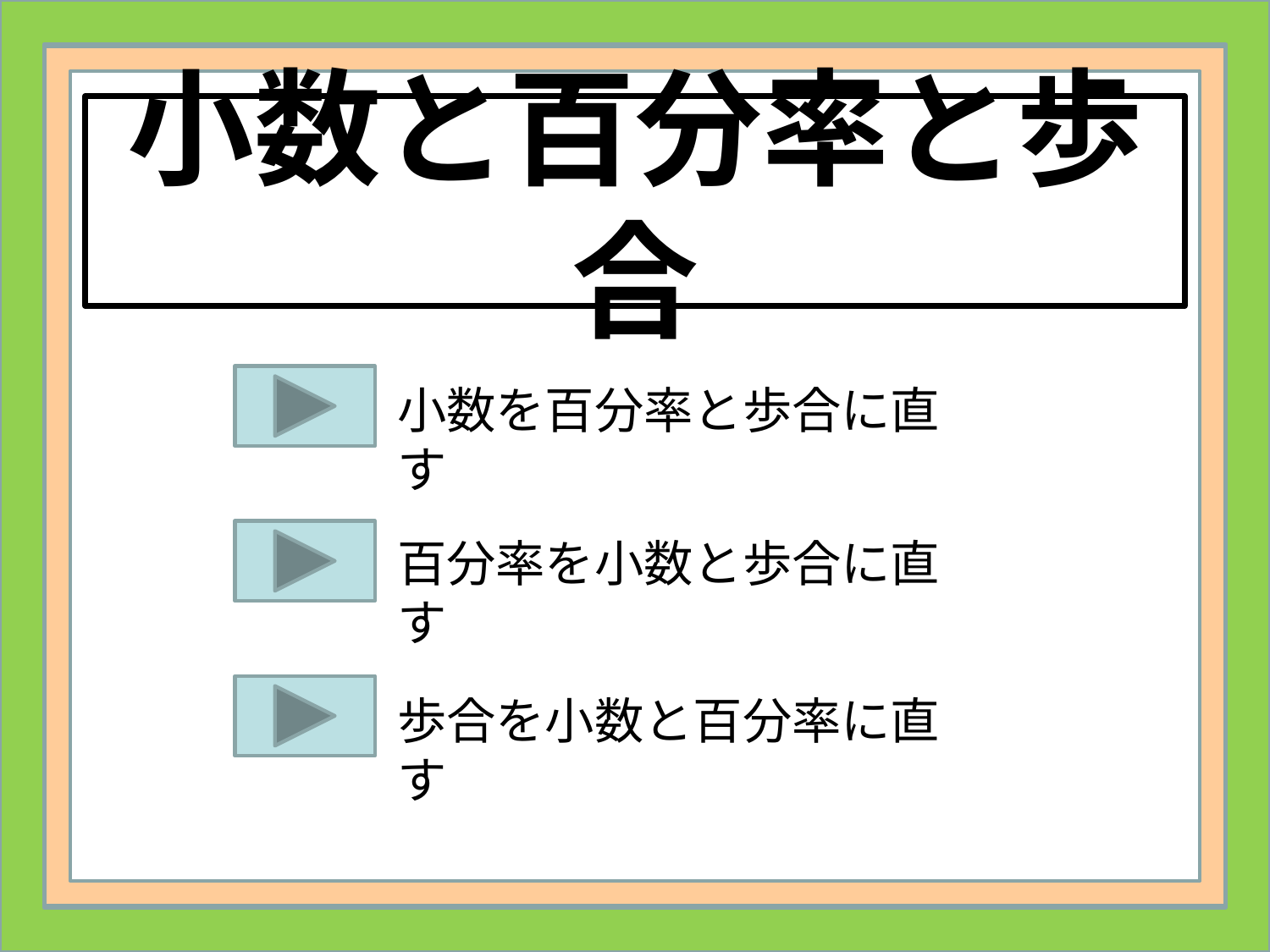

小数と百分率と歩合

小数を百分率と歩合に直す

百分率を小数と歩合に直す

歩合を小数と百分率に直す